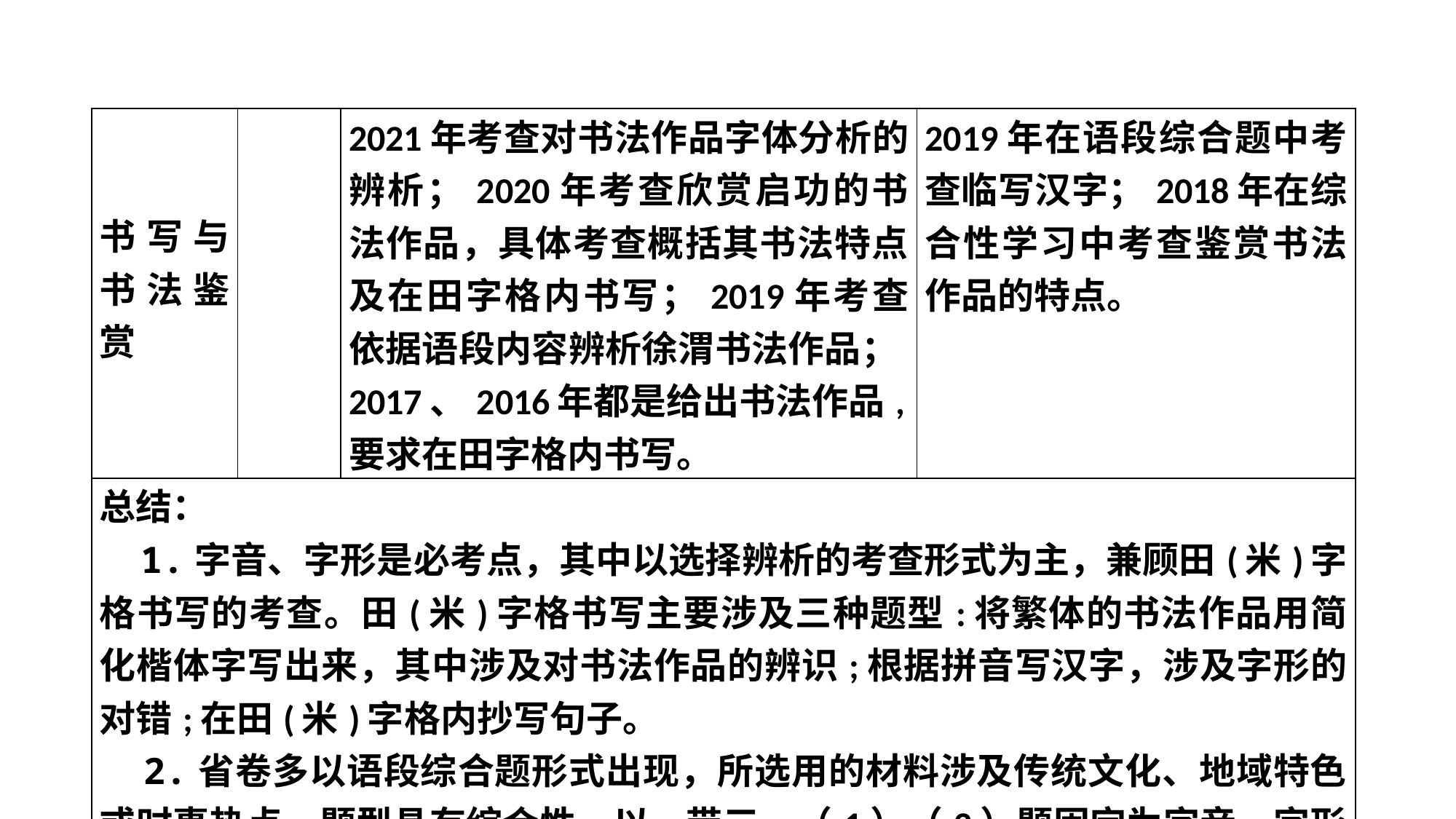

| 书写与书法鉴赏 |  | 2021年考查对书法作品字体分析的辨析；2020年考查欣赏启功的书法作品，具体考查概括其书法特点及在田字格内书写；2019年考查依据语段内容辨析徐渭书法作品；2017、2016年都是给出书法作品,要求在田字格内书写。 | 2019年在语段综合题中考查临写汉字；2018年在综合性学习中考查鉴赏书法作品的特点。 |
| --- | --- | --- | --- |
| 总结： 1.字音、字形是必考点，其中以选择辨析的考查形式为主，兼顾田(米)字格书写的考查。田(米)字格书写主要涉及三种题型:将繁体的书法作品用简化楷体字写出来，其中涉及对书法作品的辨识;根据拼音写汉字，涉及字形的对错;在田(米)字格内抄写句子。 2.省卷多以语段综合题形式出现，所选用的材料涉及传统文化、地域特色或时事热点，题型具有综合性，以一带三，（1）（2）题固定为字音、字形，第（3）题不固定(涉及考点有修辞、标点、仿写、修改病句、语法知识等)。 |  |  |  |